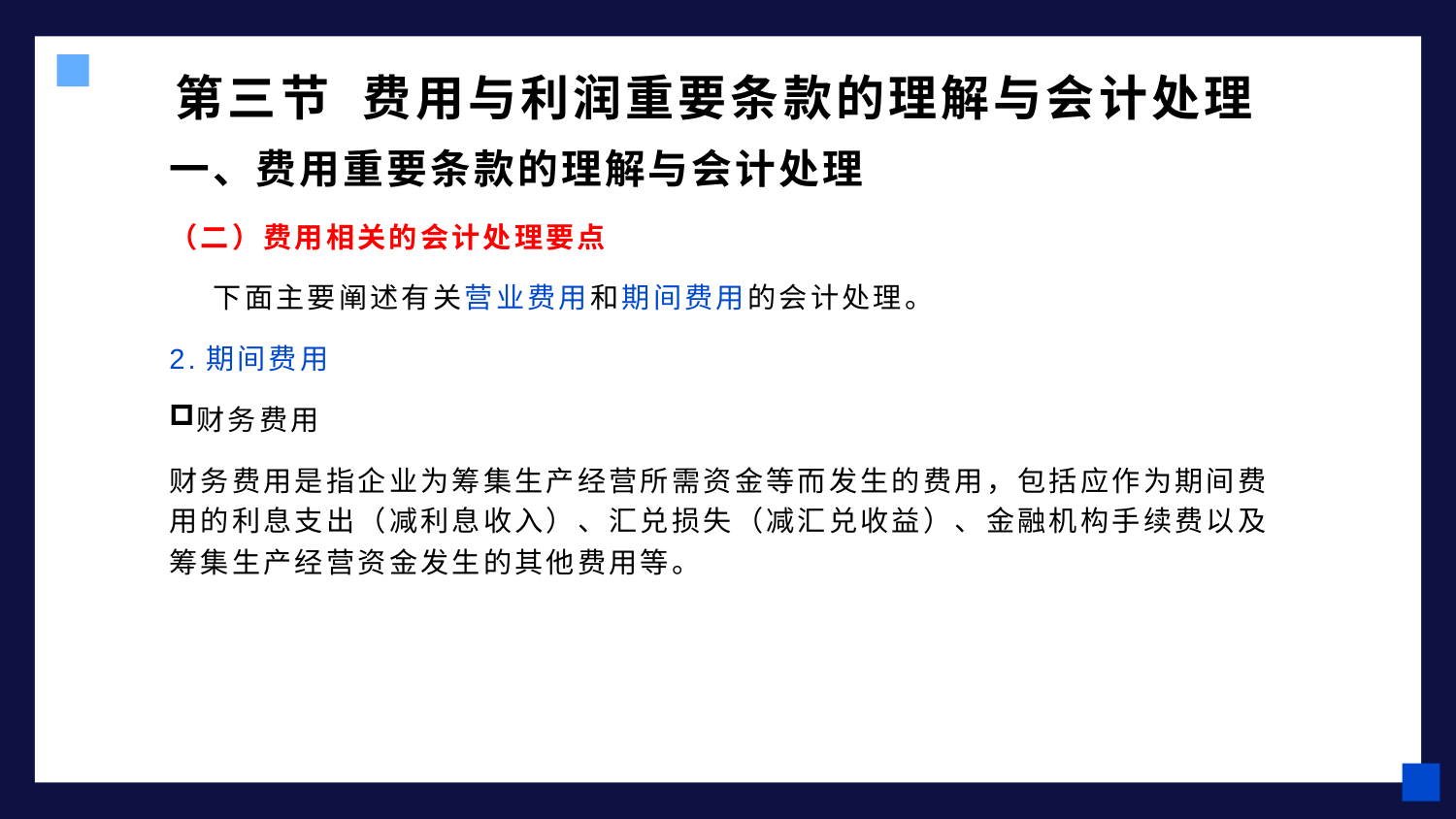

# 第三节  费用与利润重要条款的理解与会计处理
一、费用重要条款的理解与会计处理
（二）费用相关的会计处理要点
    下面主要阐述有关营业费用和期间费用的会计处理。
2.期间费用
财务费用
财务费用是指企业为筹集生产经营所需资金等而发生的费用，包括应作为期间费用的利息支出（减利息收入）、汇兑损失（减汇兑收益）、金融机构手续费以及筹集生产经营资金发生的其他费用等。